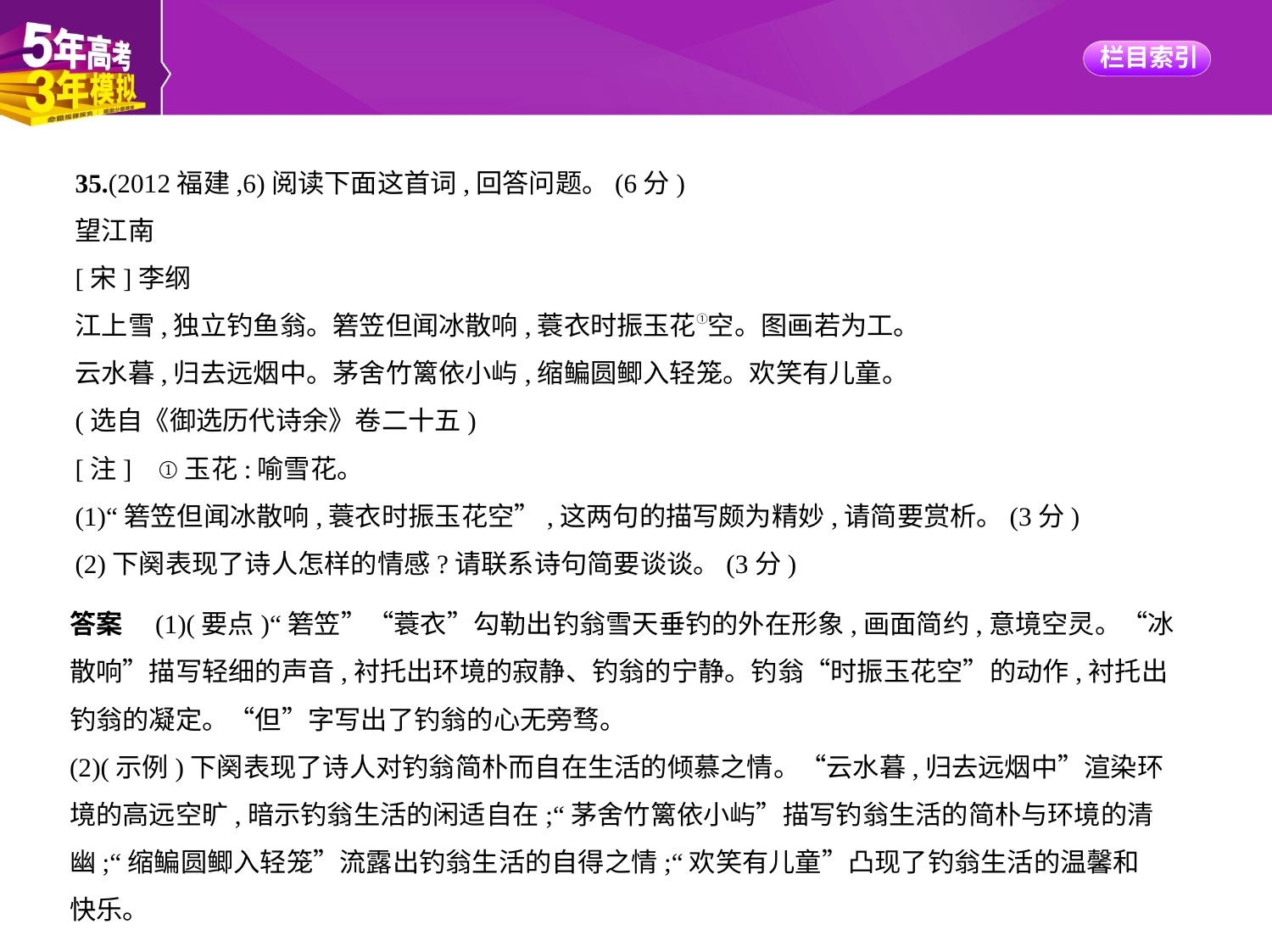

35.(2012福建,6)阅读下面这首词,回答问题。(6分)
望江南
[宋]李纲
江上雪,独立钓鱼翁。箬笠但闻冰散响,蓑衣时振玉花①空。图画若为工。
云水暮,归去远烟中。茅舍竹篱依小屿,缩鳊圆鲫入轻笼。欢笑有儿童。
(选自《御选历代诗余》卷二十五)
[注]    ①玉花:喻雪花。
(1)“箬笠但闻冰散响,蓑衣时振玉花空”,这两句的描写颇为精妙,请简要赏析。(3分)
(2)下阕表现了诗人怎样的情感?请联系诗句简要谈谈。(3分)
答案　(1)(要点)“箬笠”“蓑衣”勾勒出钓翁雪天垂钓的外在形象,画面简约,意境空灵。“冰
散响”描写轻细的声音,衬托出环境的寂静、钓翁的宁静。钓翁“时振玉花空”的动作,衬托出
钓翁的凝定。“但”字写出了钓翁的心无旁骛。
(2)(示例)下阕表现了诗人对钓翁简朴而自在生活的倾慕之情。“云水暮,归去远烟中”渲染环
境的高远空旷,暗示钓翁生活的闲适自在;“茅舍竹篱依小屿”描写钓翁生活的简朴与环境的清
幽;“缩鳊圆鲫入轻笼”流露出钓翁生活的自得之情;“欢笑有儿童”凸现了钓翁生活的温馨和
快乐。